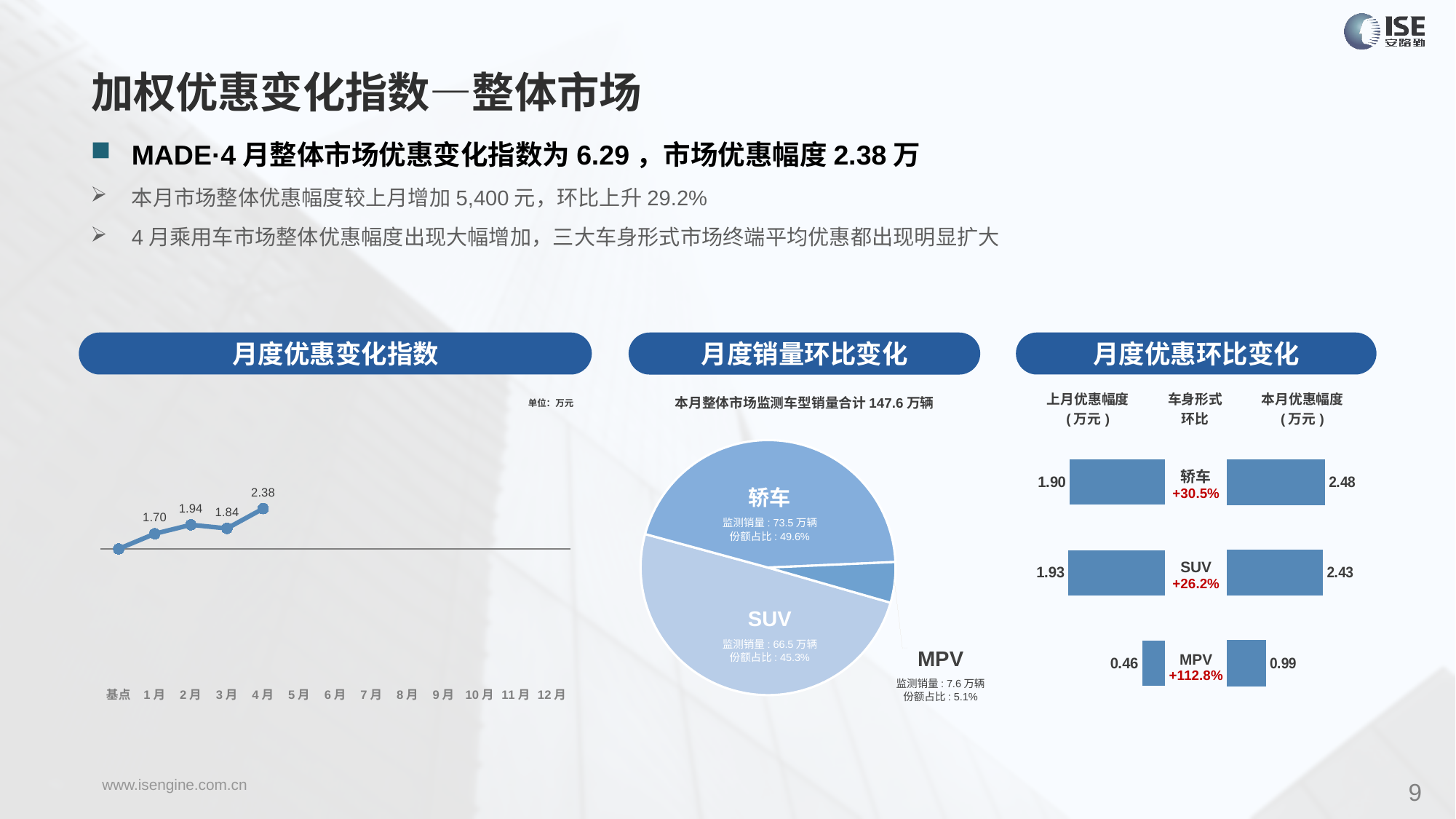

加权优惠变化指数—整体市场
MADE·4月整体市场优惠变化指数为6.29，市场优惠幅度2.38万
本月市场整体优惠幅度较上月增加5,400元，环比上升29.2%
4月乘用车市场整体优惠幅度出现大幅增加，三大车身形式市场终端平均优惠都出现明显扩大
月度优惠变化指数

月度优惠环比变化

月度销量环比变化

### Chart

| Category | Y2023 |
|---|---|
| 基点 | 0.0 |
| 1月 | 2.37 |
| 2月 | 3.77 |
| 3月 | 3.2 |
| 4月 | 6.29 |
| 5月 | None |
| 6月 | None |
| 7月 | None |
| 8月 | None |
| 9月 | None |
| 10月 | None |
| 11月 | None |
| 12月 | None |
本月整体市场监测车型销量合计147.6万辆
| 上月优惠幅度 (万元) | 车身形式 环比 | 本月优惠幅度 (万元) |
| --- | --- | --- |
单位：万元

### Chart

| Category | 车身市场 |
|---|---|
| 轿车 | 735342.0 |
| SUV | 665549.0 |
| MPV | 75947.0 |
| 轿车 +30.5% |
| --- |
| SUV +26.2% |
| MPV +112.8% |

### Chart

| Category | 成交均价 |
|---|---|
| 轿车 | 1.9 |
| SUV | 1.93 |
| MPV | 0.46 |

### Chart

| Category | 成交均价 |
|---|---|
| 轿车 | 2.4804994904935587 |
| SUV | 2.431630636097572 |
| MPV | 0.9858293434562413 |
轿车
监测销量: 73.5万辆
份额占比: 49.6%
SUV
监测销量: 66.5万辆
份额占比: 45.3%
MPV
监测销量: 7.6万辆
份额占比: 5.1%
9